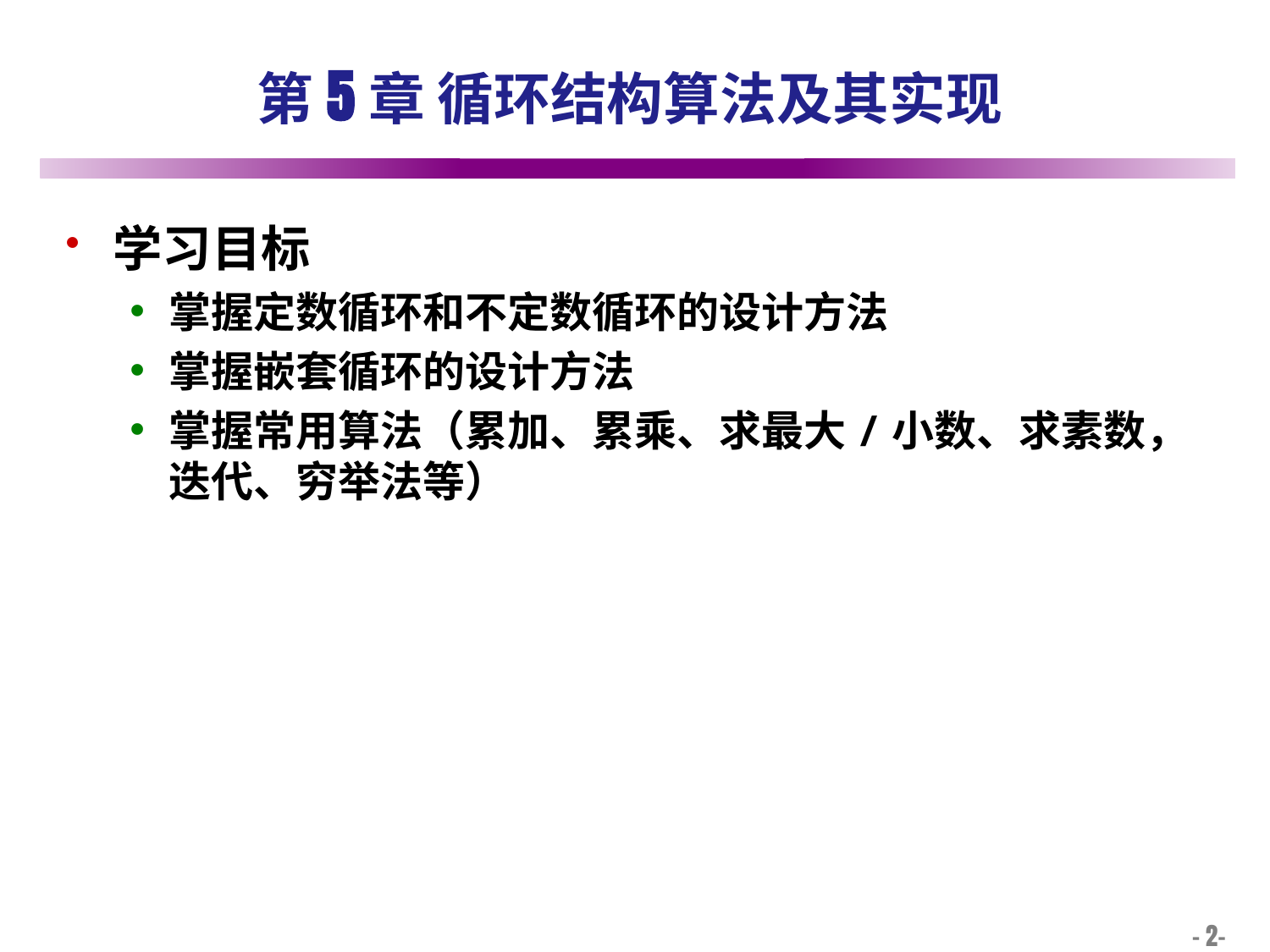

# 第5章 循环结构算法及其实现
学习目标
掌握定数循环和不定数循环的设计方法
掌握嵌套循环的设计方法
掌握常用算法（累加、累乘、求最大/小数、求素数，迭代、穷举法等）
 - 2-